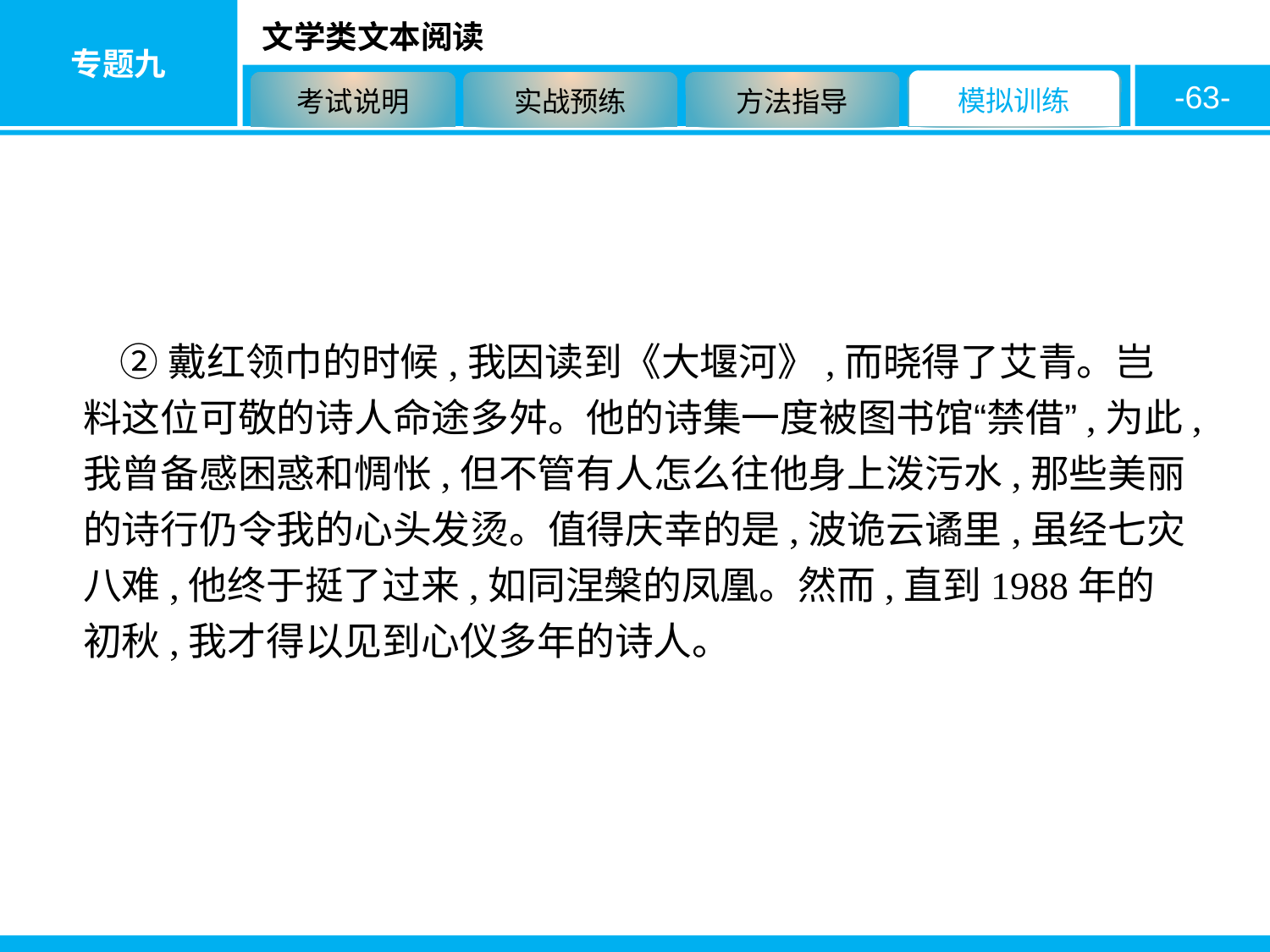

-63-
②戴红领巾的时候,我因读到《大堰河》,而晓得了艾青。岂料这位可敬的诗人命途多舛。他的诗集一度被图书馆“禁借”,为此,我曾备感困惑和惆怅,但不管有人怎么往他身上泼污水,那些美丽的诗行仍令我的心头发烫。值得庆幸的是,波诡云谲里,虽经七灾八难,他终于挺了过来,如同涅槃的凤凰。然而,直到1988年的初秋,我才得以见到心仪多年的诗人。